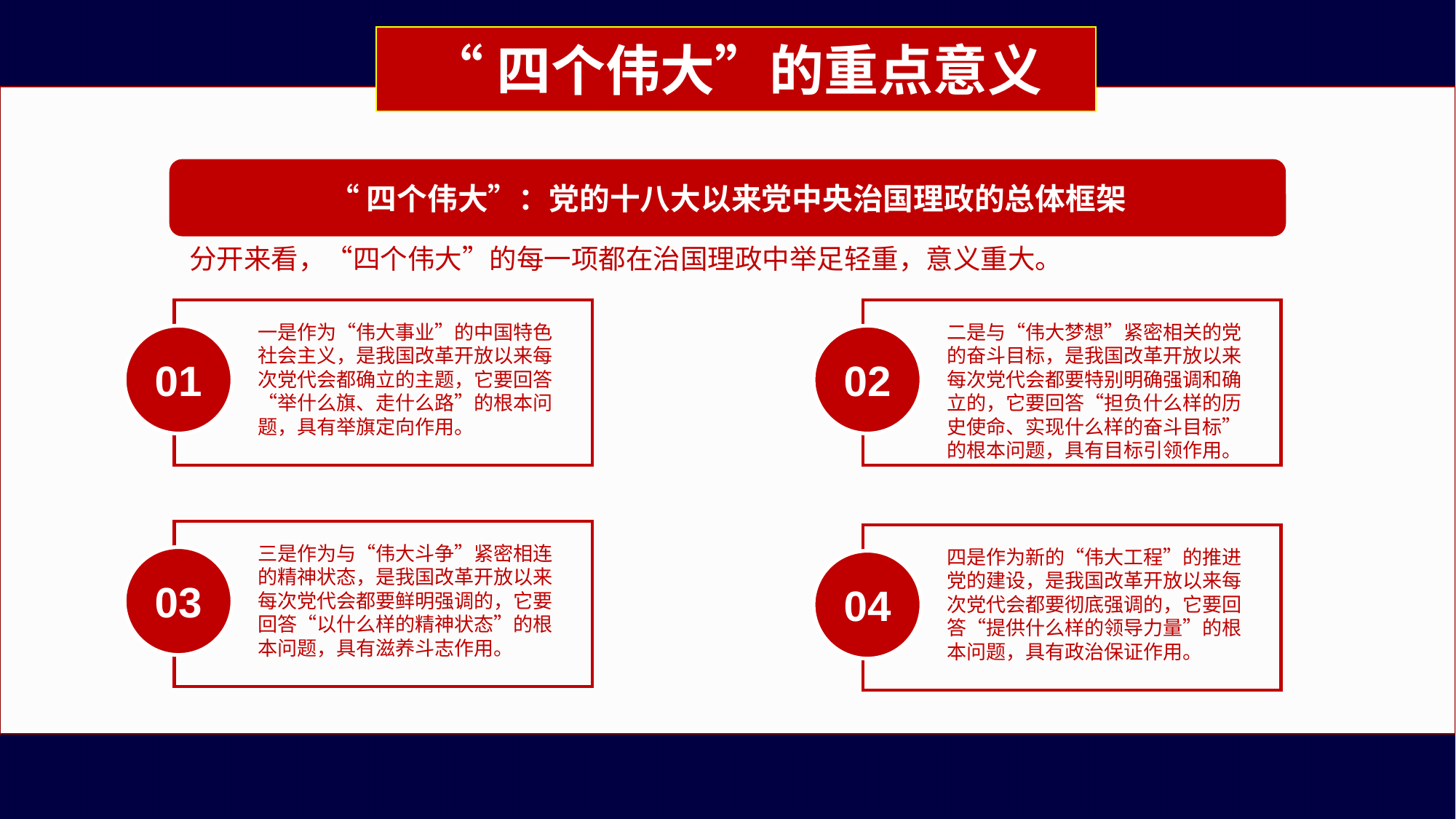

“四个伟大”的重点意义
“四个伟大”：党的十八大以来党中央治国理政的总体框架
分开来看，“四个伟大”的每一项都在治国理政中举足轻重，意义重大。

一是作为“伟大事业”的中国特色社会主义，是我国改革开放以来每次党代会都确立的主题，它要回答“举什么旗、走什么路”的根本问题，具有举旗定向作用。
二是与“伟大梦想”紧密相关的党的奋斗目标，是我国改革开放以来每次党代会都要特别明确强调和确立的，它要回答“担负什么样的历史使命、实现什么样的奋斗目标”的根本问题，具有目标引领作用。
01
02

三是作为与“伟大斗争”紧密相连的精神状态，是我国改革开放以来每次党代会都要鲜明强调的，它要回答“以什么样的精神状态”的根本问题，具有滋养斗志作用。
四是作为新的“伟大工程”的推进党的建设，是我国改革开放以来每次党代会都要彻底强调的，它要回答“提供什么样的领导力量”的根本问题，具有政治保证作用。
03
04